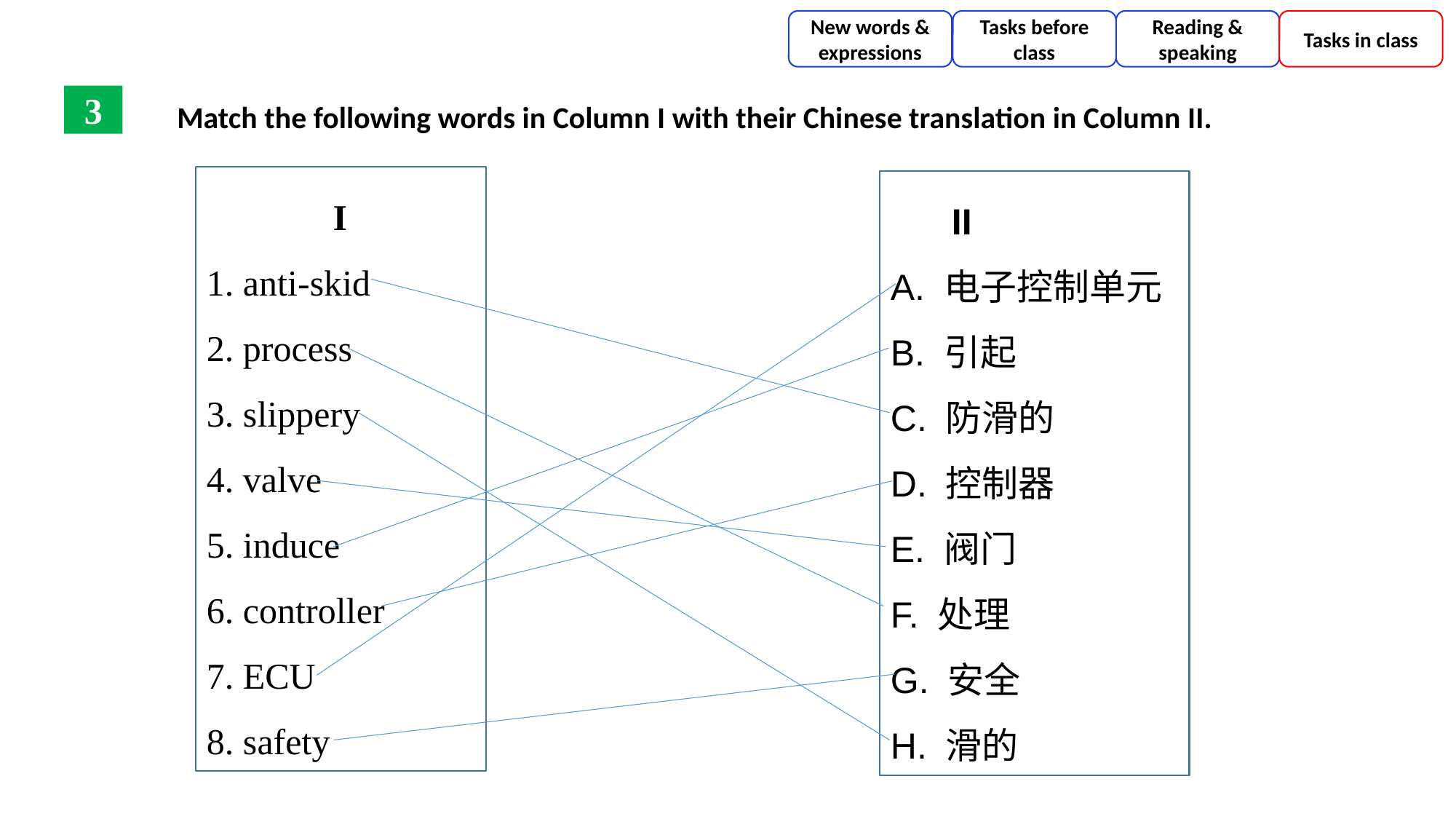

New words & expressions
Tasks before class
Reading & speaking
Tasks in class

3
Match the following words in Column I with their Chinese translation in Column II.
                I
1. anti-skid
2. process
3. slippery
4. valve
5. induce
6. controller
7. ECU
8. safety
      II
A. 电子控制单元
B. 引起
C. 防滑的
D. 控制器
E. 阀门
F. 处理
G. 安全
H. 滑的